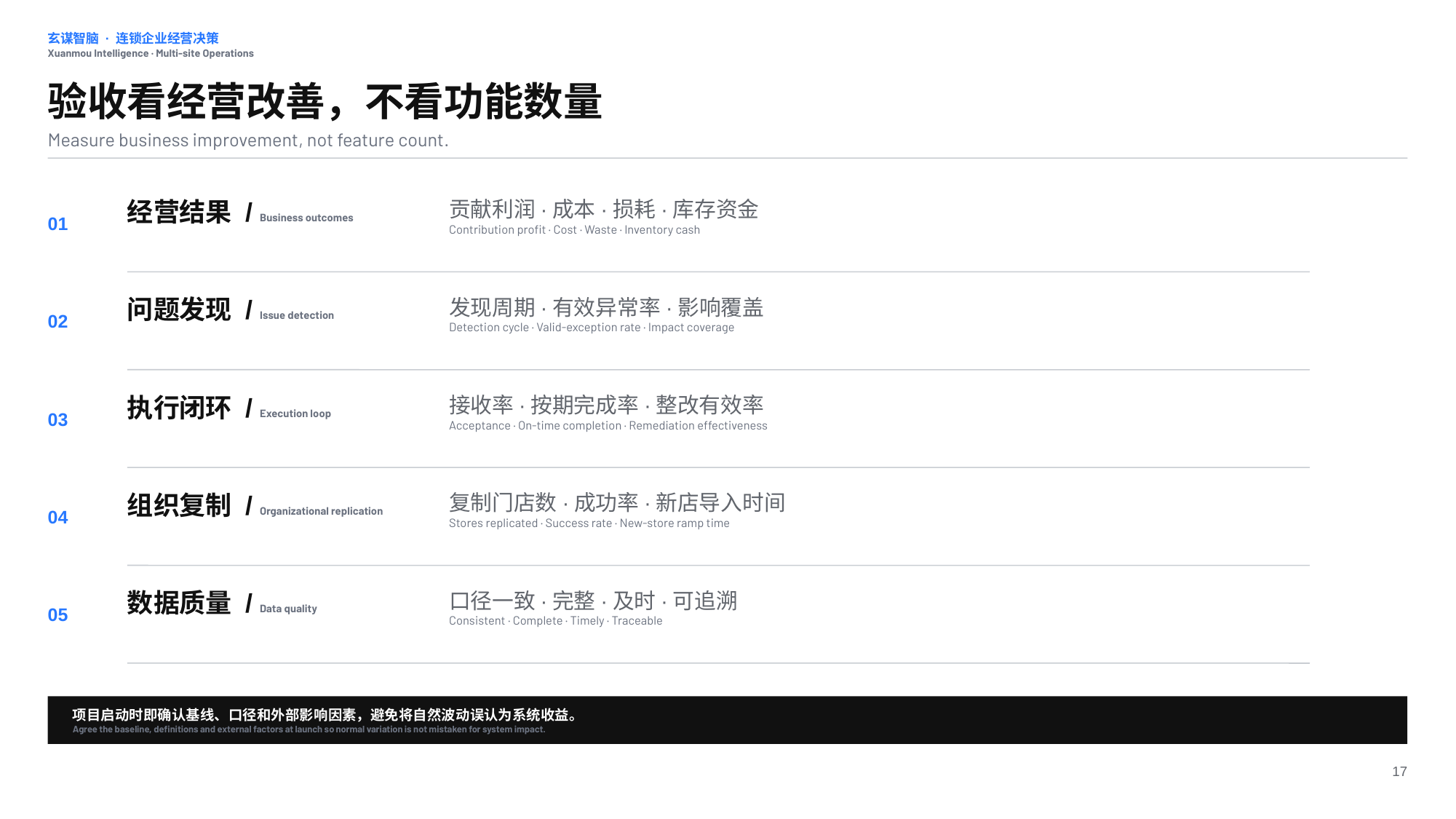

玄谋智脑 · 连锁企业经营决策
Xuanmou Intelligence · Multi-site Operations
验收看经营改善，不看功能数量
Measure business improvement, not feature count.

经营结果 / Business outcomes
贡献利润·成本·损耗·库存资金
Contribution profit · Cost · Waste · Inventory cash
01

问题发现 / Issue detection
发现周期·有效异常率·影响覆盖
Detection cycle · Valid-exception rate · Impact coverage
02

执行闭环 / Execution loop
接收率·按期完成率·整改有效率
Acceptance · On-time completion · Remediation effectiveness
03

组织复制 / Organizational replication
复制门店数·成功率·新店导入时间
Stores replicated · Success rate · New-store ramp time
04

数据质量 / Data quality
口径一致·完整·及时·可追溯
Consistent · Complete · Timely · Traceable
05

项目启动时即确认基线、口径和外部影响因素，避免将自然波动误认为系统收益。
Agree the baseline, definitions and external factors at launch so normal variation is not mistaken for system impact.
17